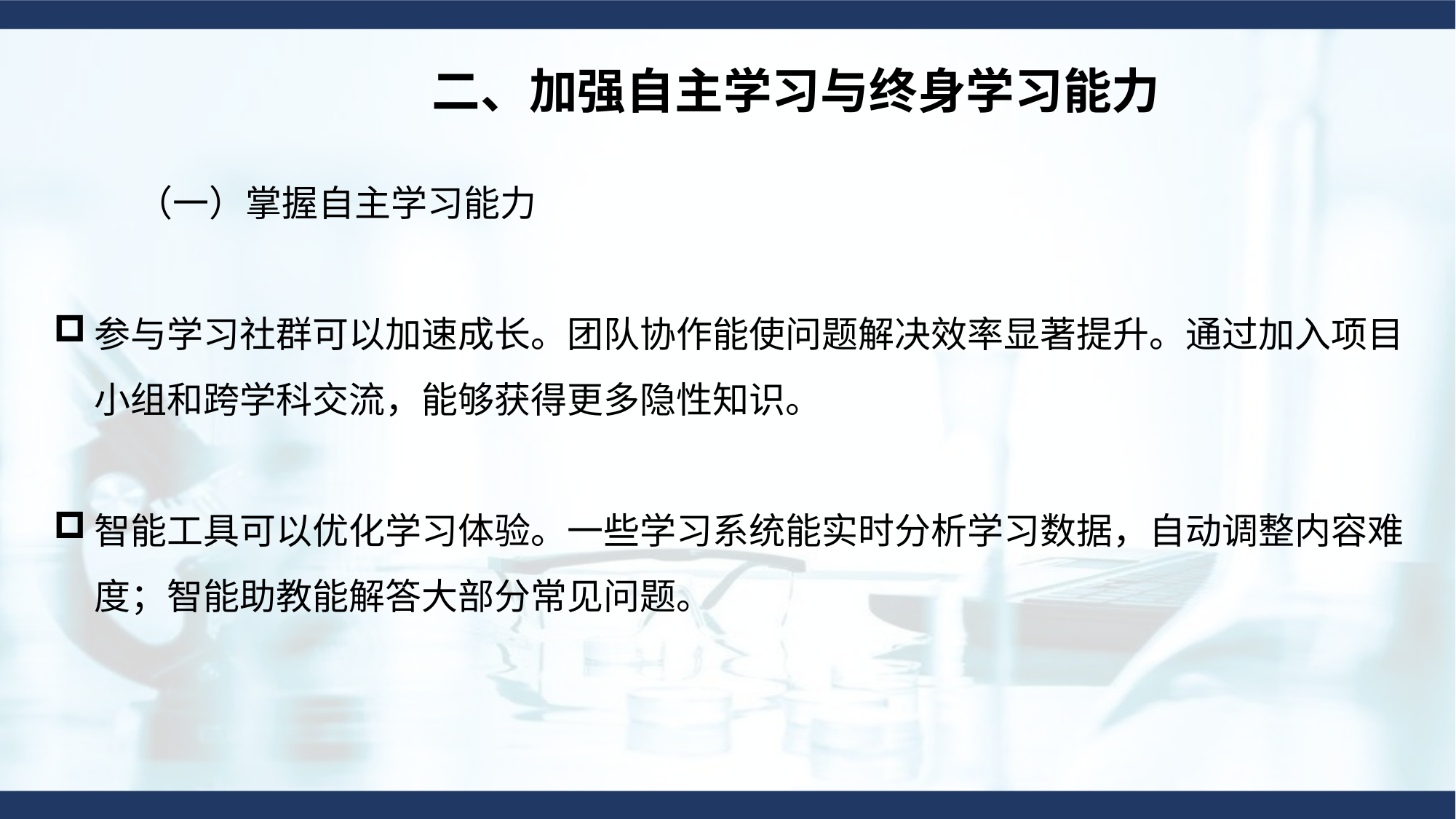

二、加强自主学习与终身学习能力
（一）掌握自主学习能力

参与学习社群可以加速成长。团队协作能使问题解决效率显著提升。通过加入项目小组和跨学科交流，能够获得更多隐性知识。

智能工具可以优化学习体验。一些学习系统能实时分析学习数据，自动调整内容难度；智能助教能解答大部分常见问题。